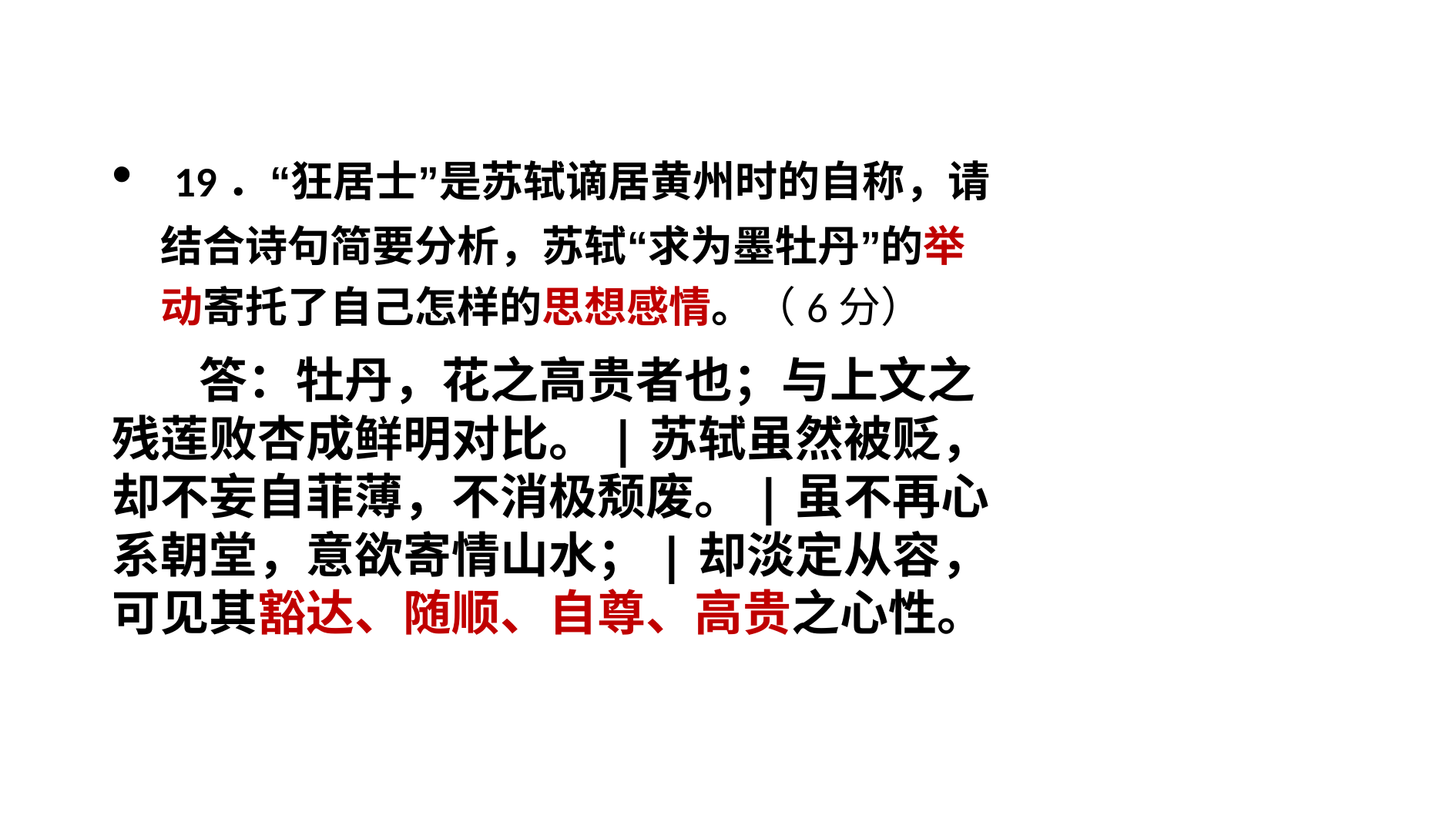

19．“狂居士”是苏轼谪居黄州时的自称，请结合诗句简要分析，苏轼“求为墨牡丹”的举动寄托了自己怎样的思想感情。（6分）

       答：牡丹，花之高贵者也；与上文之残莲败杏成鲜明对比。|苏轼虽然被贬，却不妄自菲薄，不消极颓废。|虽不再心系朝堂，意欲寄情山水；|却淡定从容，可见其豁达、随顺、自尊、高贵之心性。